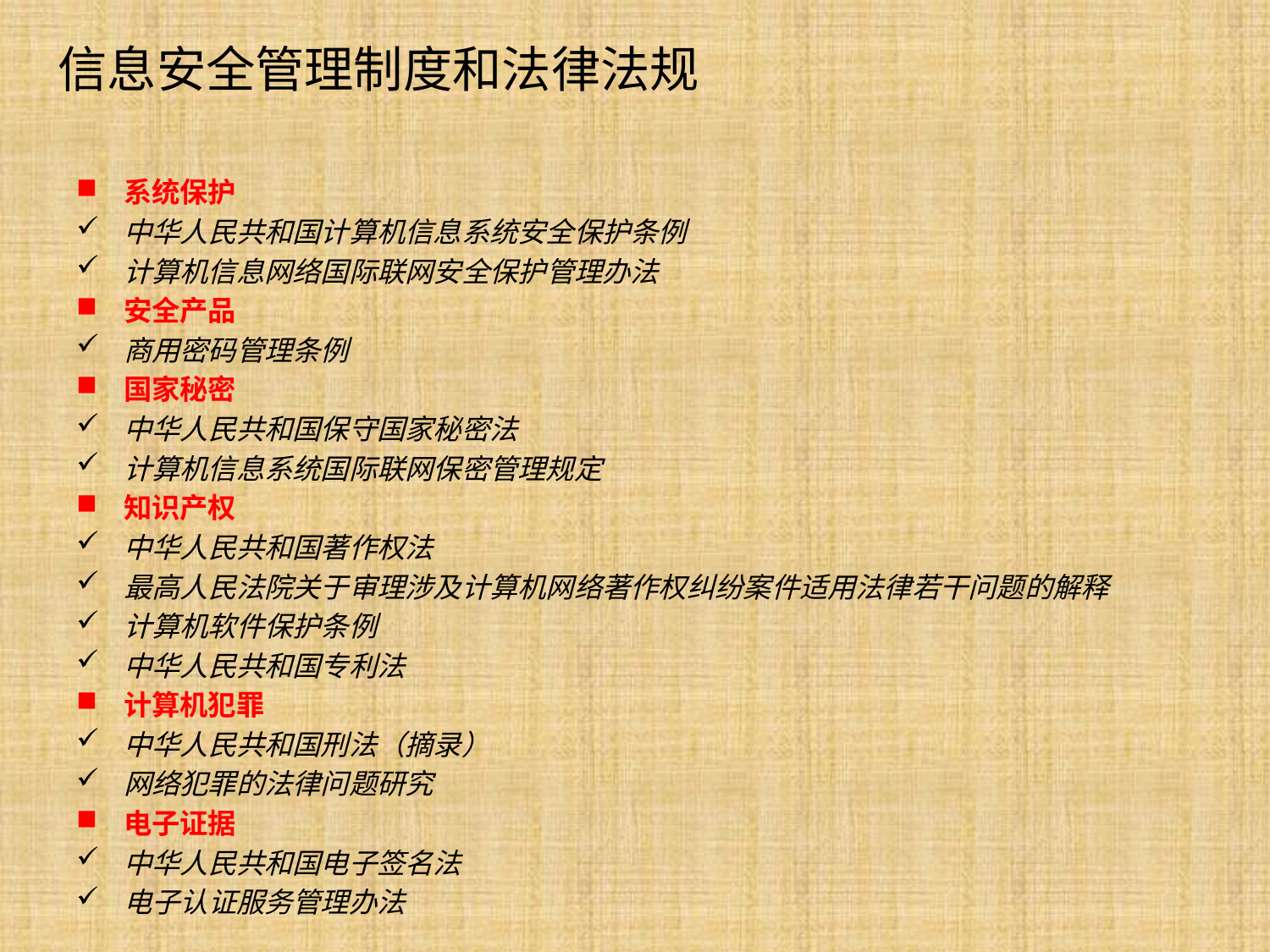

# 信息安全管理制度和法律法规
系统保护
中华人民共和国计算机信息系统安全保护条例
计算机信息网络国际联网安全保护管理办法
安全产品
商用密码管理条例
国家秘密
中华人民共和国保守国家秘密法
计算机信息系统国际联网保密管理规定
知识产权
中华人民共和国著作权法
最高人民法院关于审理涉及计算机网络著作权纠纷案件适用法律若干问题的解释
计算机软件保护条例
中华人民共和国专利法
计算机犯罪
中华人民共和国刑法（摘录）
网络犯罪的法律问题研究
电子证据
中华人民共和国电子签名法
电子认证服务管理办法